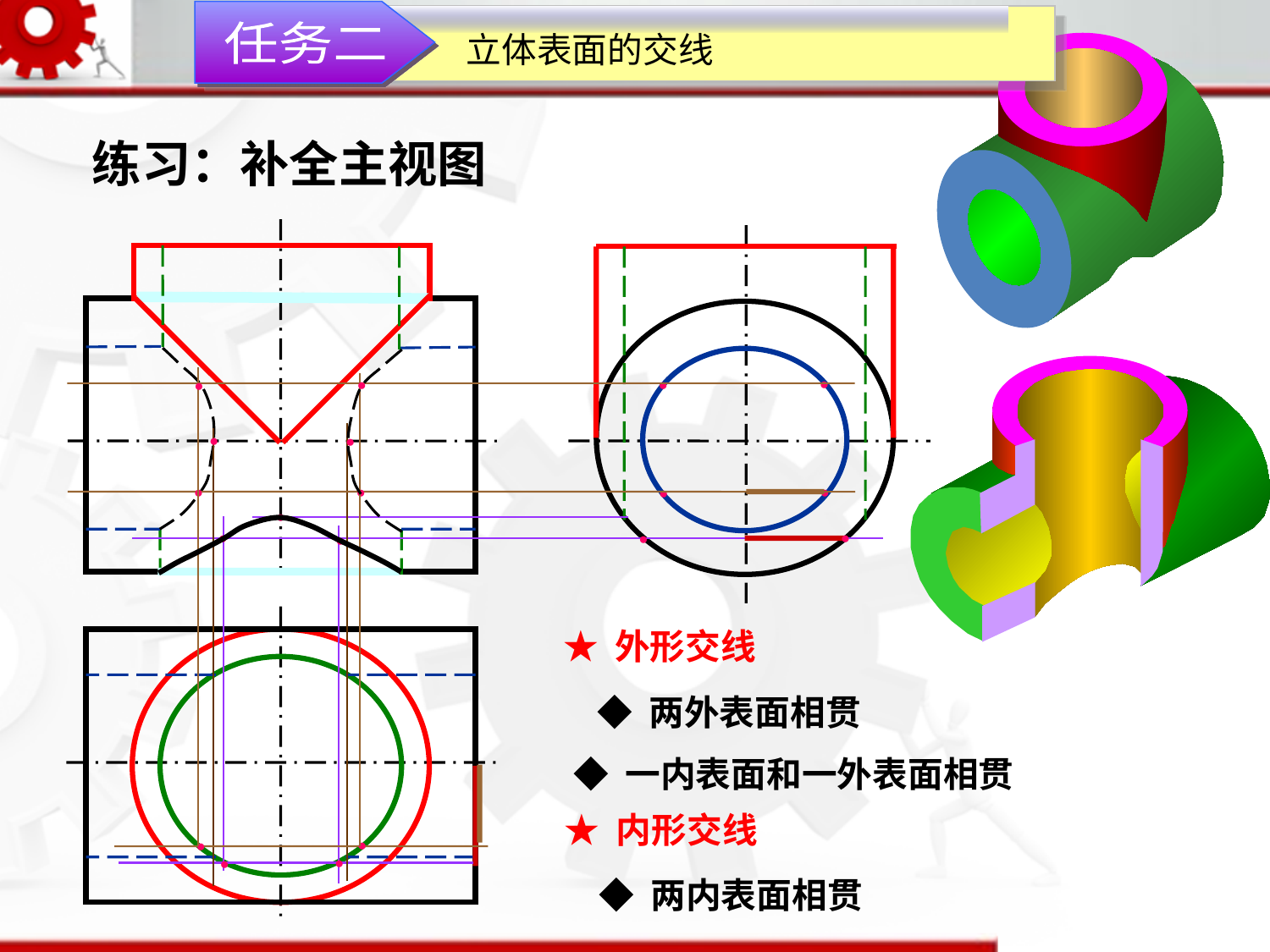

任务二
立体表面的交线

练习：补全主视图

●
●

●
●
●
●

●
●

●
●

●

●
●
●
●

★ 外形交线

◆ 两外表面相贯
◆ 一内表面和一外表面相贯

★ 内形交线
●
●

●
●

◆ 两内表面相贯